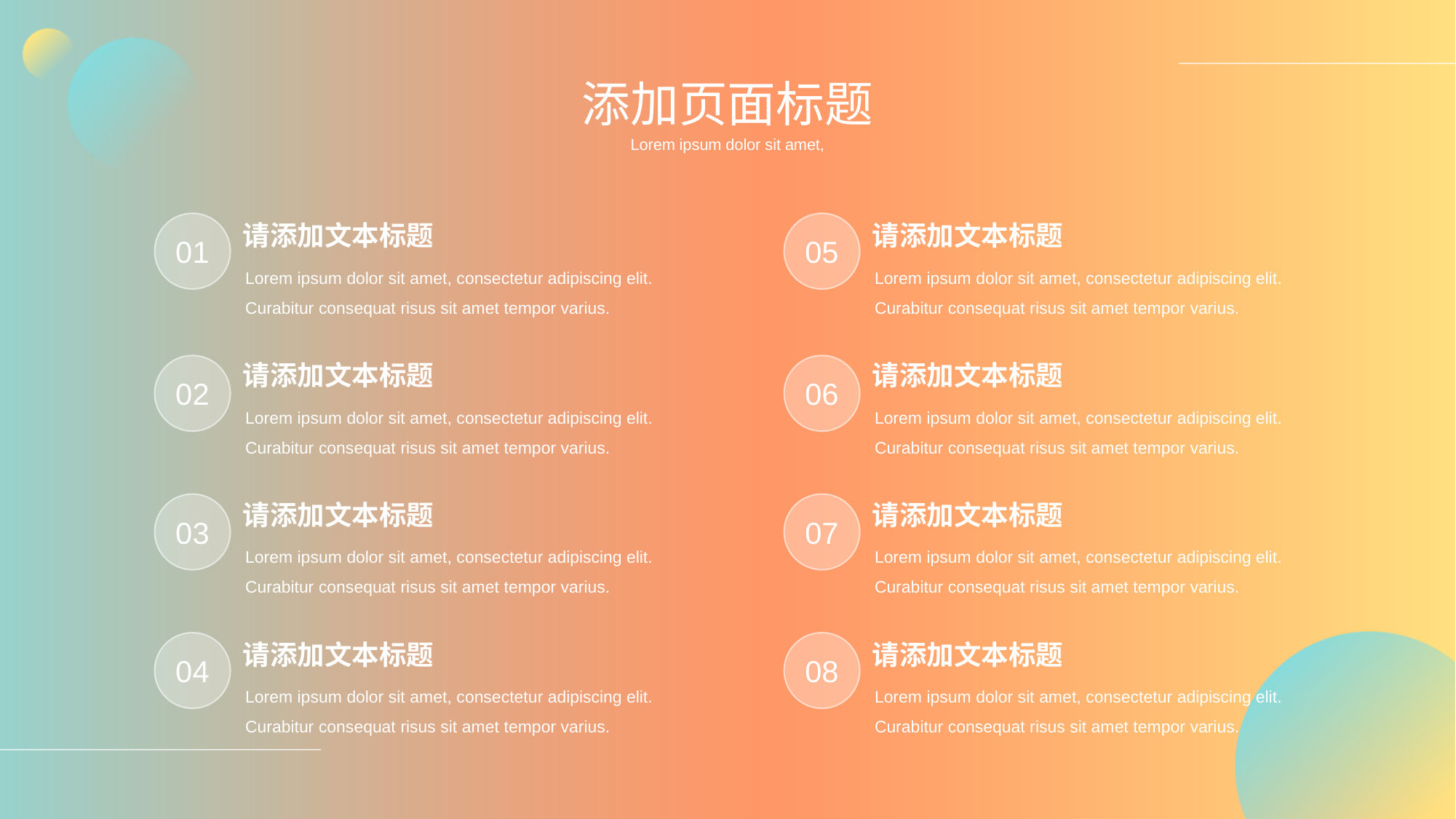

添加页面标题
Lorem ipsum dolor sit amet,
01
请添加文本标题
05
请添加文本标题
Lorem ipsum dolor sit amet, consectetur adipiscing elit. Curabitur consequat risus sit amet tempor varius.
Lorem ipsum dolor sit amet, consectetur adipiscing elit. Curabitur consequat risus sit amet tempor varius.
请添加文本标题
请添加文本标题
02
06
Lorem ipsum dolor sit amet, consectetur adipiscing elit. Curabitur consequat risus sit amet tempor varius.
Lorem ipsum dolor sit amet, consectetur adipiscing elit. Curabitur consequat risus sit amet tempor varius.
请添加文本标题
请添加文本标题
03
07
Lorem ipsum dolor sit amet, consectetur adipiscing elit. Curabitur consequat risus sit amet tempor varius.
Lorem ipsum dolor sit amet, consectetur adipiscing elit. Curabitur consequat risus sit amet tempor varius.
请添加文本标题
请添加文本标题
04
08
Lorem ipsum dolor sit amet, consectetur adipiscing elit. Curabitur consequat risus sit amet tempor varius.
Lorem ipsum dolor sit amet, consectetur adipiscing elit. Curabitur consequat risus sit amet tempor varius.